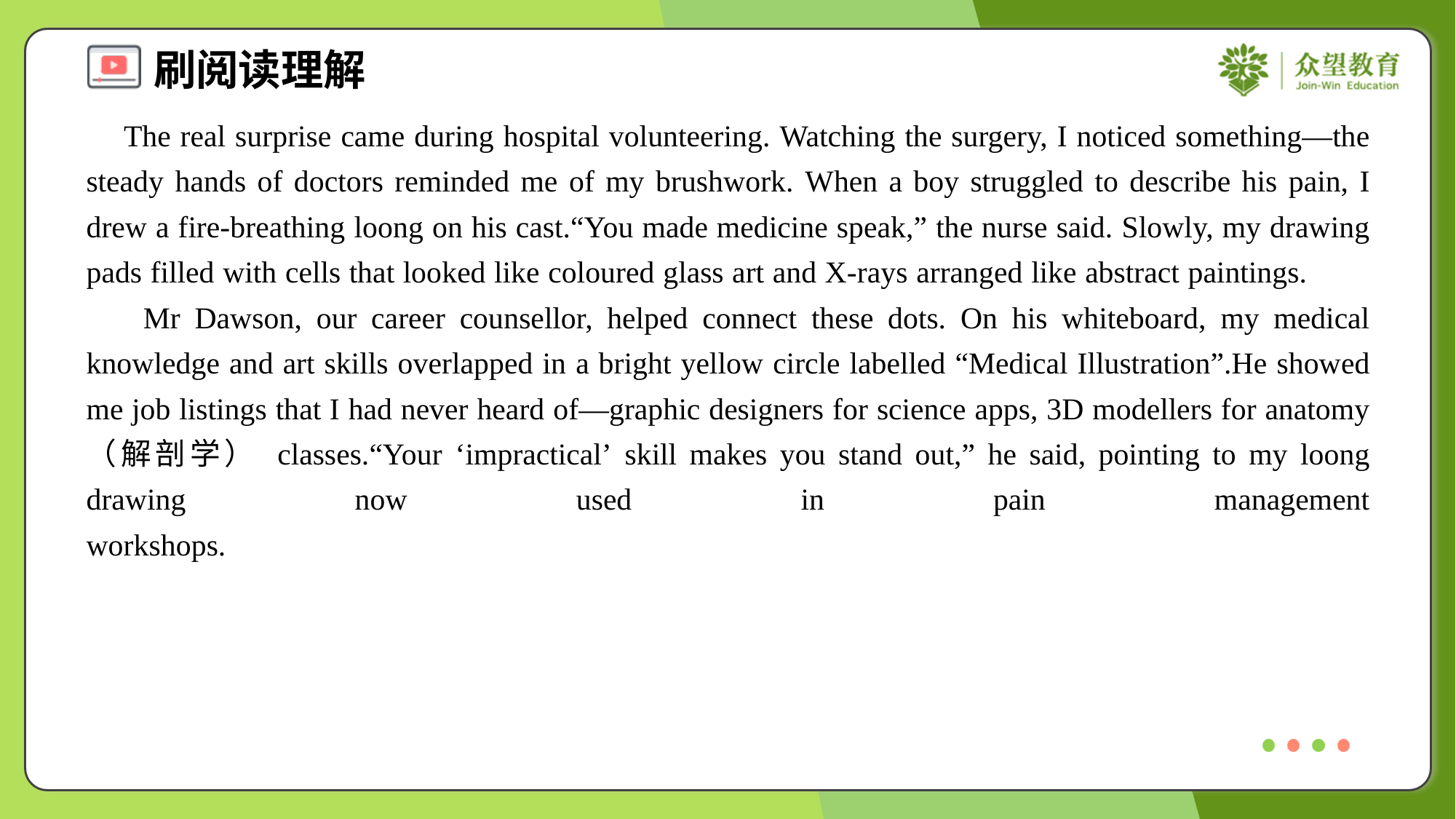

The real surprise came during hospital volunteering. Watching the surgery, I noticed something—the steady hands of doctors reminded me of my brushwork. When a boy struggled to describe his pain, I drew a fire-breathing loong on his cast.“You made medicine speak,” the nurse said. Slowly, my drawing pads filled with cells that looked like coloured glass art and X-rays arranged like abstract paintings.
    Mr Dawson, our career counsellor, helped connect these dots. On his whiteboard, my medical knowledge and art skills overlapped in a bright yellow circle labelled “Medical Illustration”.He showed me job listings that I had never heard of—graphic designers for science apps, 3D modellers for anatomy （解剖学） classes.“Your ‘impractical’ skill makes you stand out,” he said, pointing to my loong drawing now used in pain management workshops.#1.4